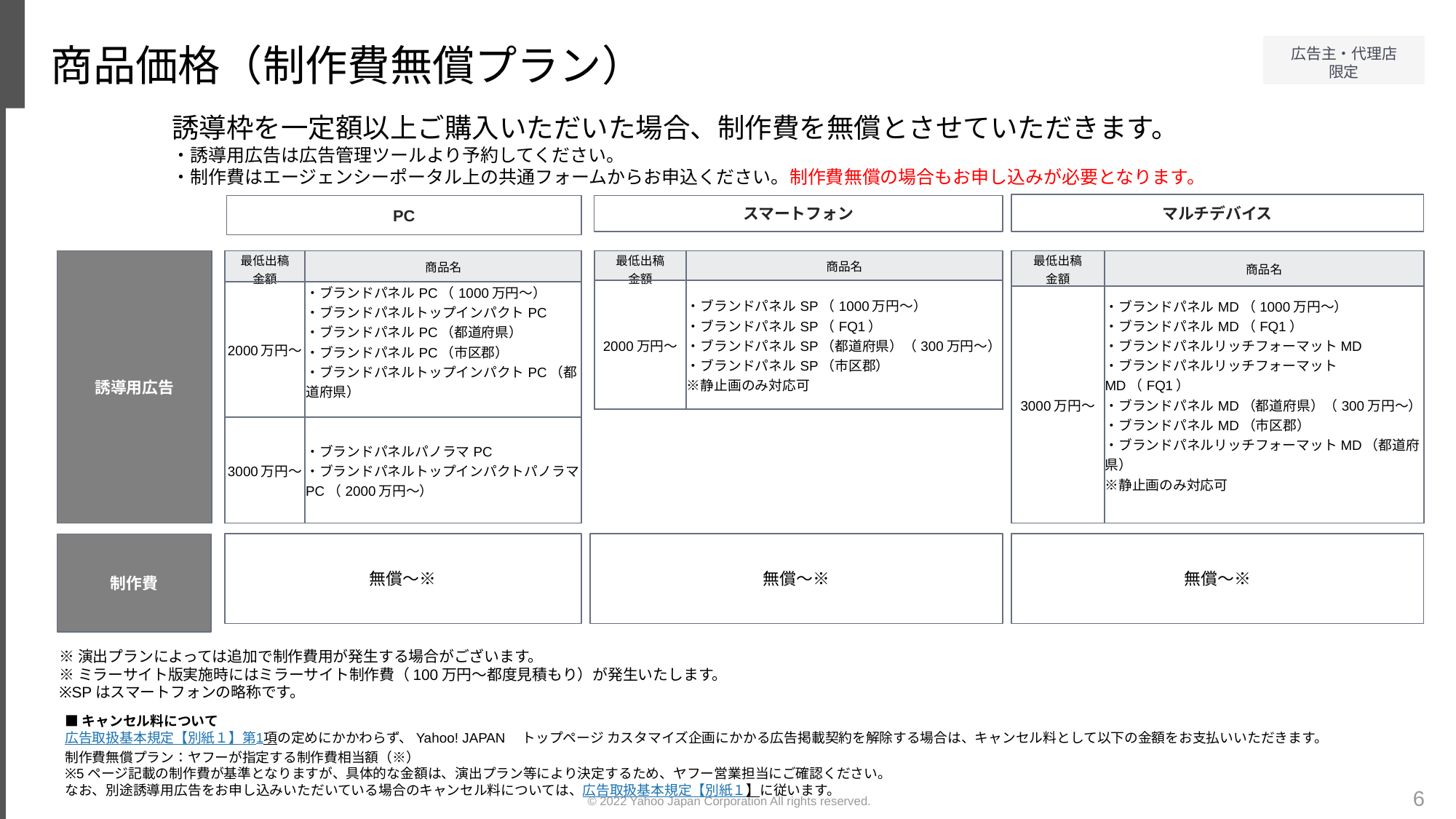

商品価格（制作費無償プラン）
誘導枠を一定額以上ご購入いただいた場合、制作費を無償とさせていただきます。
・誘導用広告は広告管理ツールより予約してください。
・制作費はエージェンシーポータル上の共通フォームからお申込ください。制作費無償の場合もお申し込みが必要となります。
マルチデバイス
PC
スマートフォン
| 最低出稿 金額 | 商品名 |
| --- | --- |
| 2000万円～ | ・ブランドパネルSP（1000万円～） ・ブランドパネルSP（FQ1） ・ブランドパネルSP（都道府県）（300万円～） ・ブランドパネルSP（市区郡） ※静止画のみ対応可 |
| 最低出稿 金額 | 商品名 |
| --- | --- |
| 3000万円～ | ・ブランドパネルMD（1000万円～） ・ブランドパネルMD（FQ1） ・ブランドパネルリッチフォーマットMD ・ブランドパネルリッチフォーマットMD（FQ1） ・ブランドパネルMD（都道府県）（300万円～） ・ブランドパネルMD（市区郡） ・ブランドパネルリッチフォーマットMD（都道府県） ※静止画のみ対応可 |
誘導用広告
| 最低出稿 金額 | 商品名 |
| --- | --- |
| 2000万円～ | ・ブランドパネルPC（1000万円～）　 ・ブランドパネルトップインパクトPC ・ブランドパネルPC（都道府県） ・ブランドパネルPC（市区郡） ・ブランドパネルトップインパクトPC（都道府県） |
| 3000万円～ | ・ブランドパネルパノラマPC ・ブランドパネルトップインパクトパノラマPC（2000万円～） |
無償～※
無償～※
無償～※
制作費
※演出プランによっては追加で制作費用が発生する場合がございます。
※ミラーサイト版実施時にはミラーサイト制作費（100万円～都度見積もり）が発生いたします。
※SPはスマートフォンの略称です。
■キャンセル料について
広告取扱基本規定【別紙１】第1項の定めにかかわらず、Yahoo! JAPAN　トップページ カスタマイズ企画にかかる広告掲載契約を解除する場合は、キャンセル料として以下の金額をお支払いいただきます。
制作費無償プラン：ヤフーが指定する制作費相当額（※）
※5ページ記載の制作費が基準となりますが、具体的な金額は、演出プラン等により決定するため、ヤフー営業担当にご確認ください。
なお、別途誘導用広告をお申し込みいただいている場合のキャンセル料については、広告取扱基本規定【別紙１】に従います。

6